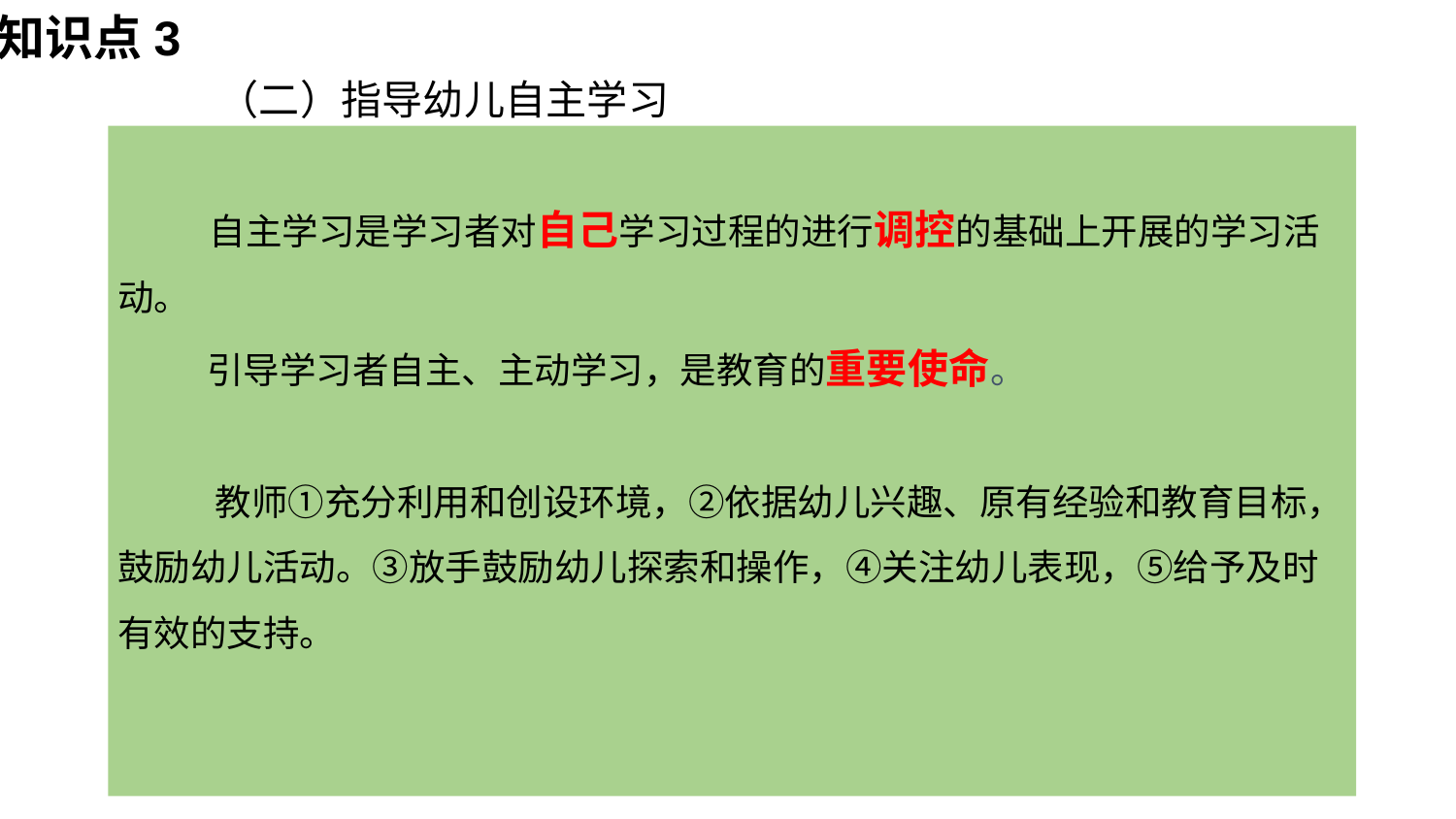

知识点3
（二）指导幼儿自主学习

 自主学习是学习者对自己学习过程的进行调控的基础上开展的学习活动。
 引导学习者自主、主动学习，是教育的重要使命。

  教师①充分利用和创设环境，②依据幼儿兴趣、原有经验和教育目标，鼓励幼儿活动。③放手鼓励幼儿探索和操作，④关注幼儿表现，⑤给予及时有效的支持。